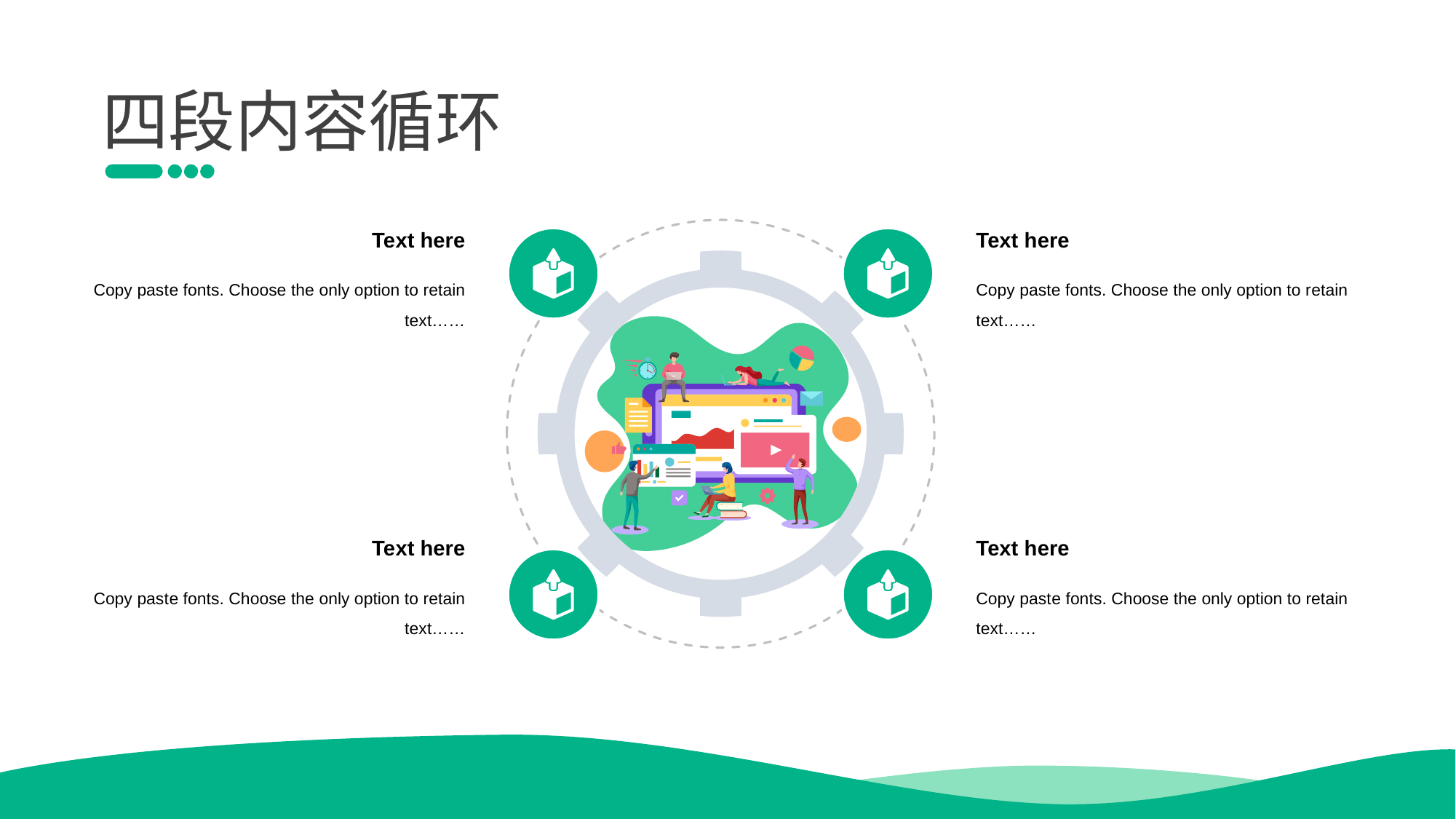

四段内容循环
Te xt here
Text h ere

Copy past e fonts. Choose the only option to retain text……
Copy paste fonts. Choose the only option to r etain text……
Te xt here
Text h ere

Copy past e fonts. Choose the only option to retain text……
Copy past e fonts. Choose the only option to retain text……